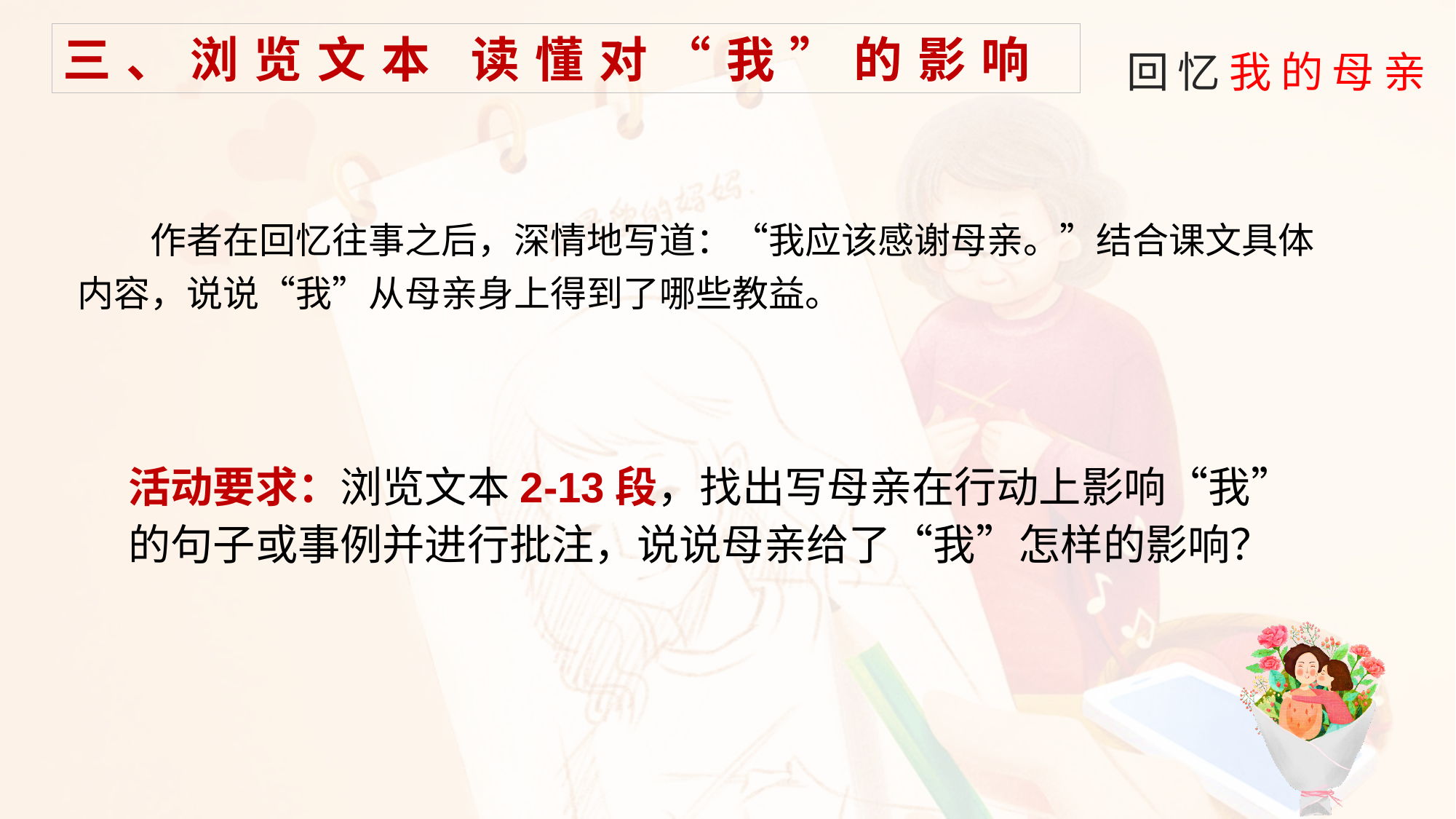

三、浏览文本 读懂对“我”的影响
作者在回忆往事之后，深情地写道：“我应该感谢母亲。”结合课文具体内容，说说“我”从母亲身上得到了哪些教益。
活动要求：浏览文本2-13段，找出写母亲在行动上影响“我”的句子或事例并进行批注，说说母亲给了“我”怎样的影响？